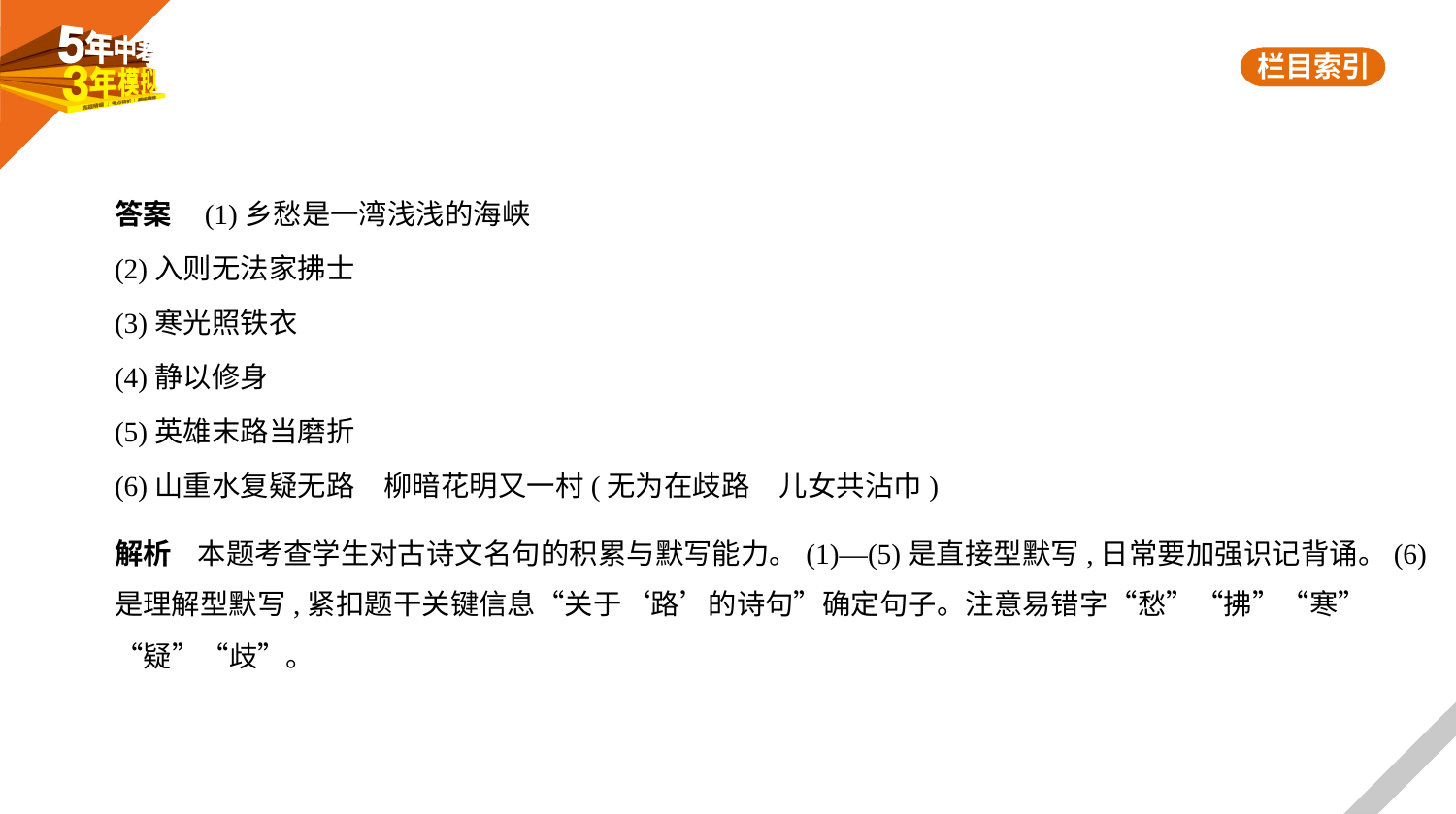

答案    (1)乡愁是一湾浅浅的海峡
(2)入则无法家拂士
(3)寒光照铁衣
(4)静以修身
(5)英雄末路当磨折
(6)山重水复疑无路　柳暗花明又一村(无为在歧路　儿女共沾巾)
解析    本题考查学生对古诗文名句的积累与默写能力。(1)—(5)是直接型默写,日常要加强识记背诵。(6)
是理解型默写,紧扣题干关键信息“关于‘路’的诗句”确定句子。注意易错字“愁”“拂”“寒”
“疑”“歧”。